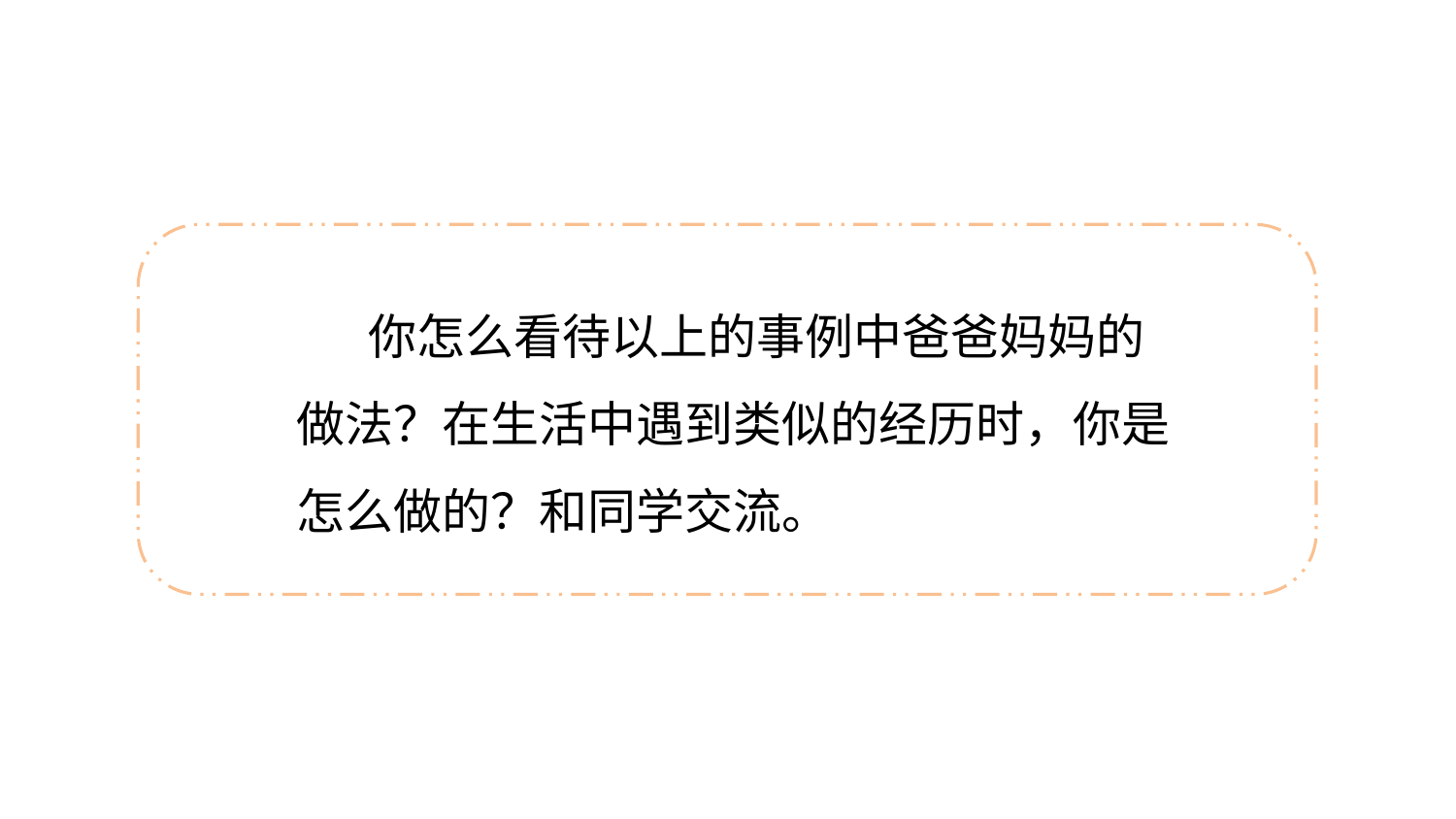

你怎么看待以上的事例中爸爸妈妈的做法？在生活中遇到类似的经历时，你是怎么做的？和同学交流。